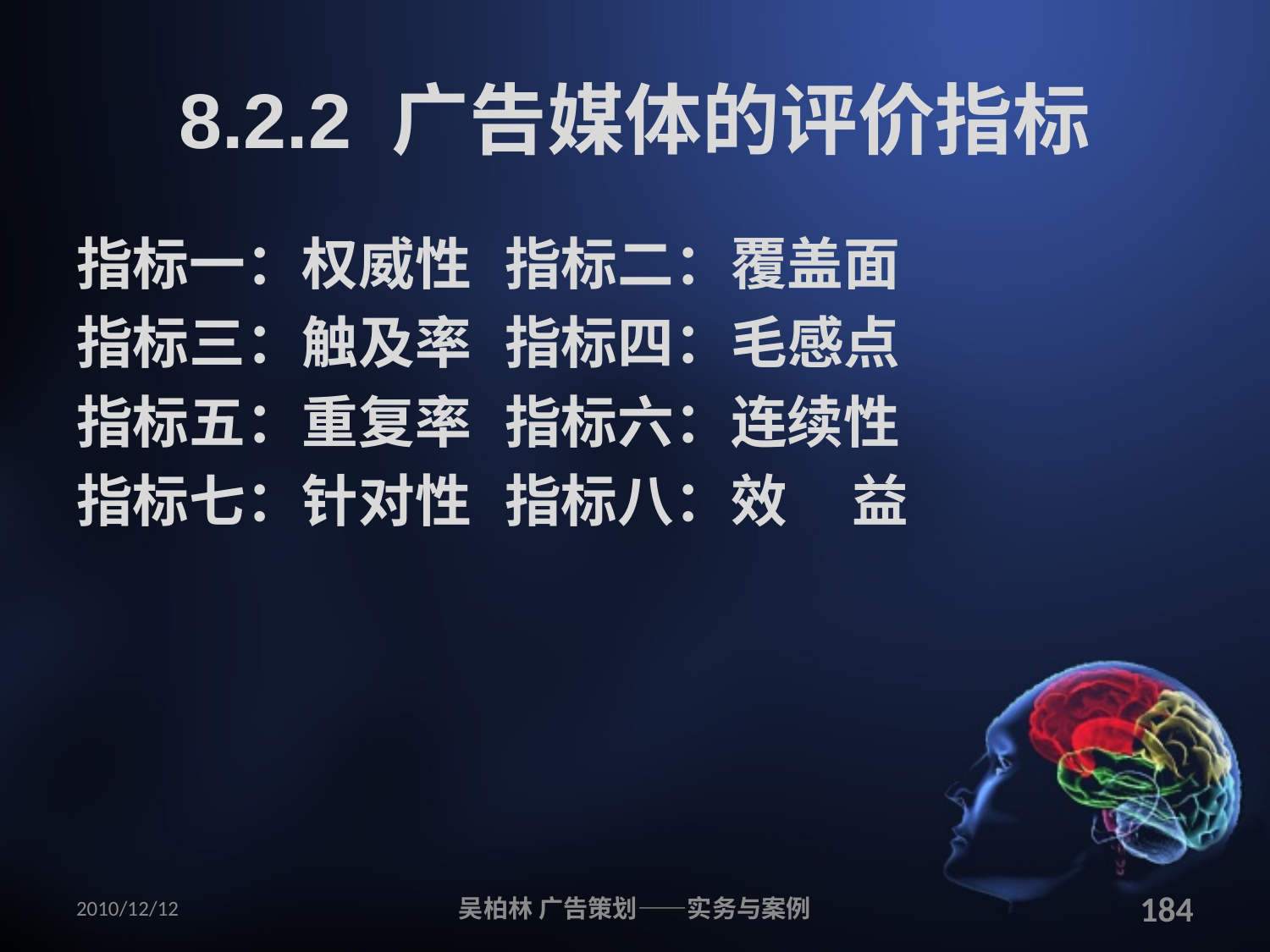

# 8.2.2 广告媒体的评价指标
指标一：权威性	指标二：覆盖面
指标三：触及率	指标四：毛感点
指标五：重复率	指标六：连续性
指标七：针对性	指标八：效     益
2010/12/12
吴柏林 广告策划——实务与案例
184